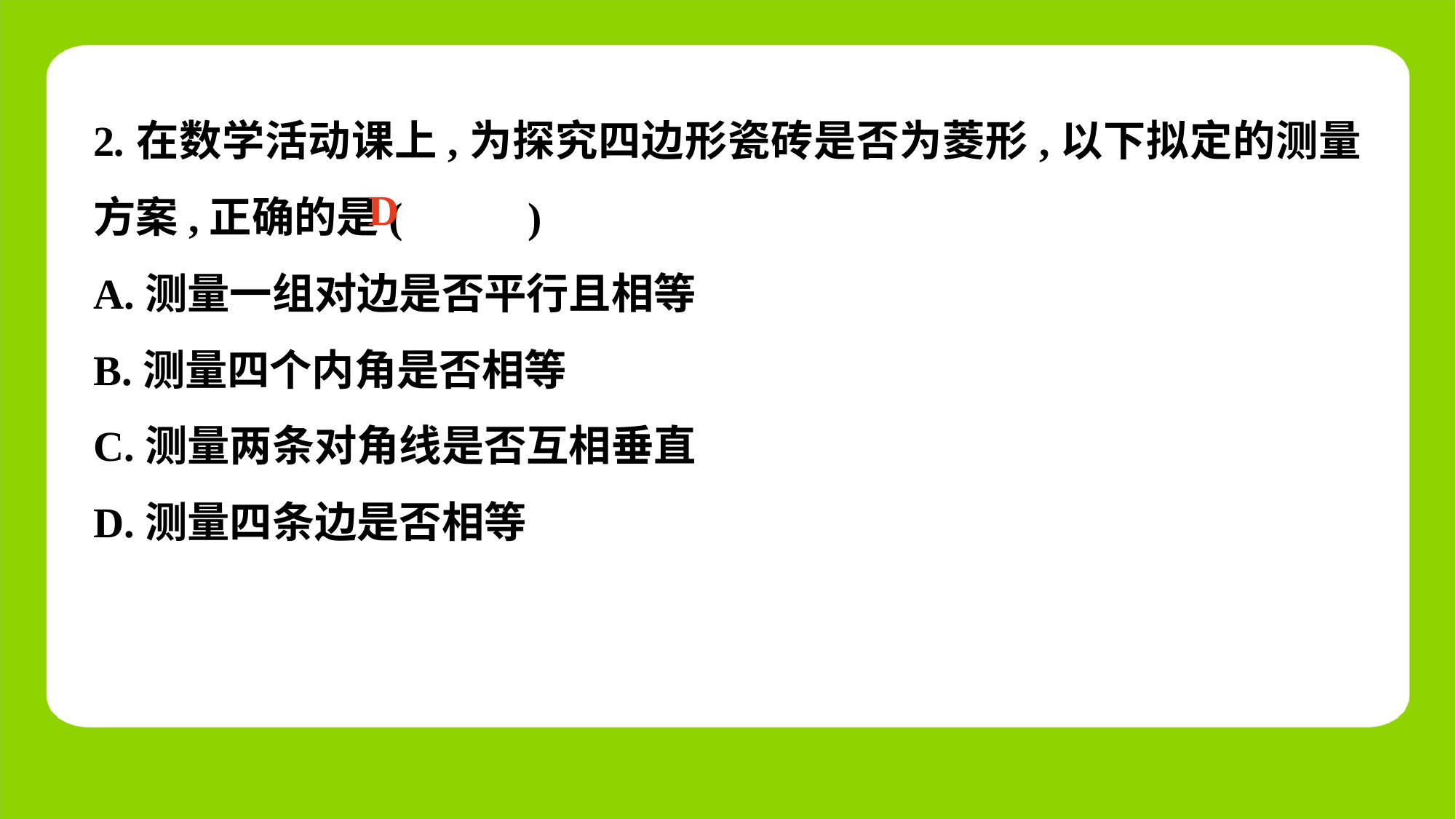

2.在数学活动课上,为探究四边形瓷砖是否为菱形,以下拟定的测量方案,正确的是(　  　)
A.测量一组对边是否平行且相等
B.测量四个内角是否相等
C.测量两条对角线是否互相垂直
D.测量四条边是否相等
D